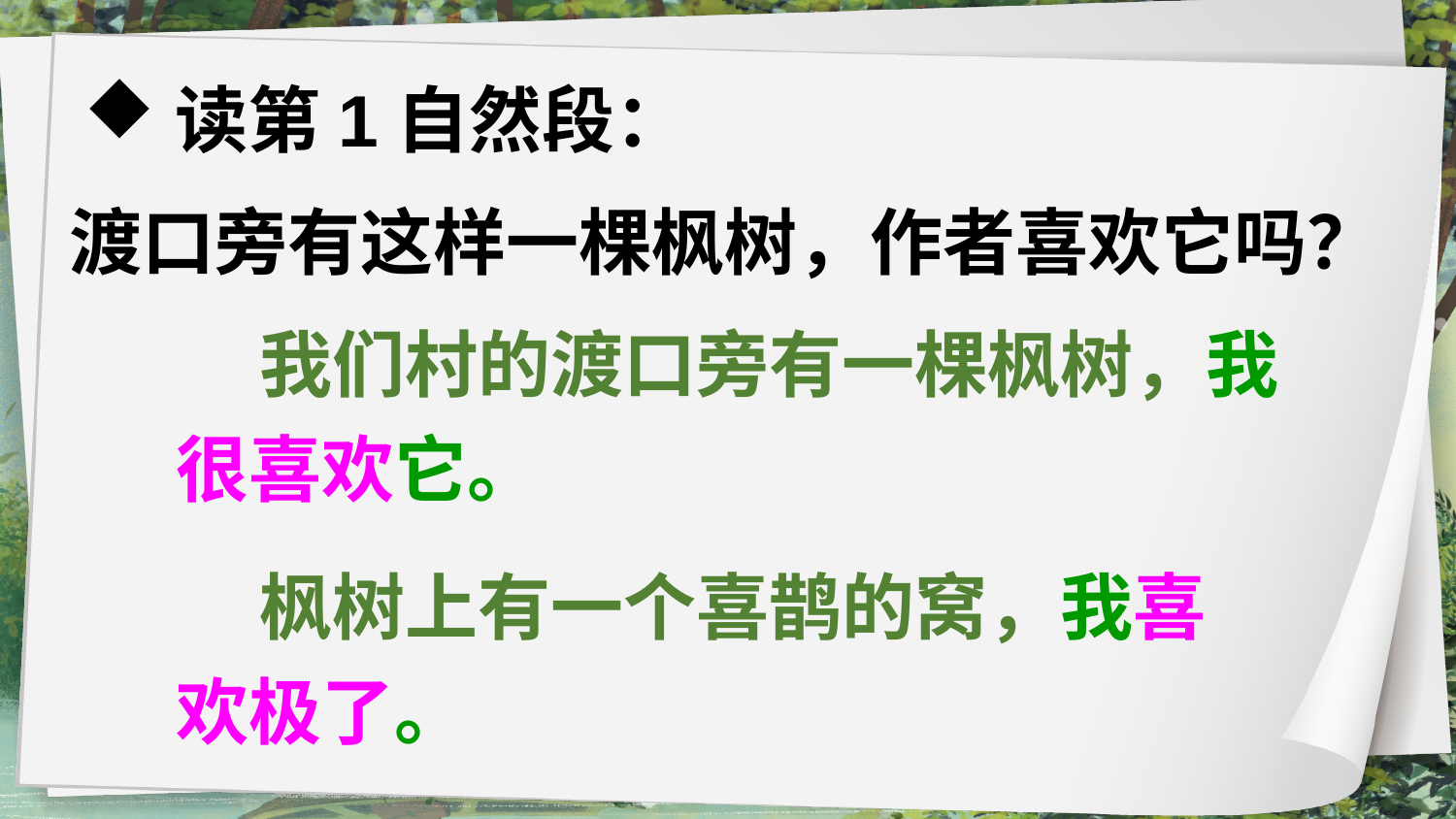

读第1自然段：
渡口旁有这样一棵枫树，作者喜欢它吗？
    我们村的渡口旁有一棵枫树，我很喜欢它。
    枫树上有一个喜鹊的窝，我喜欢极了。